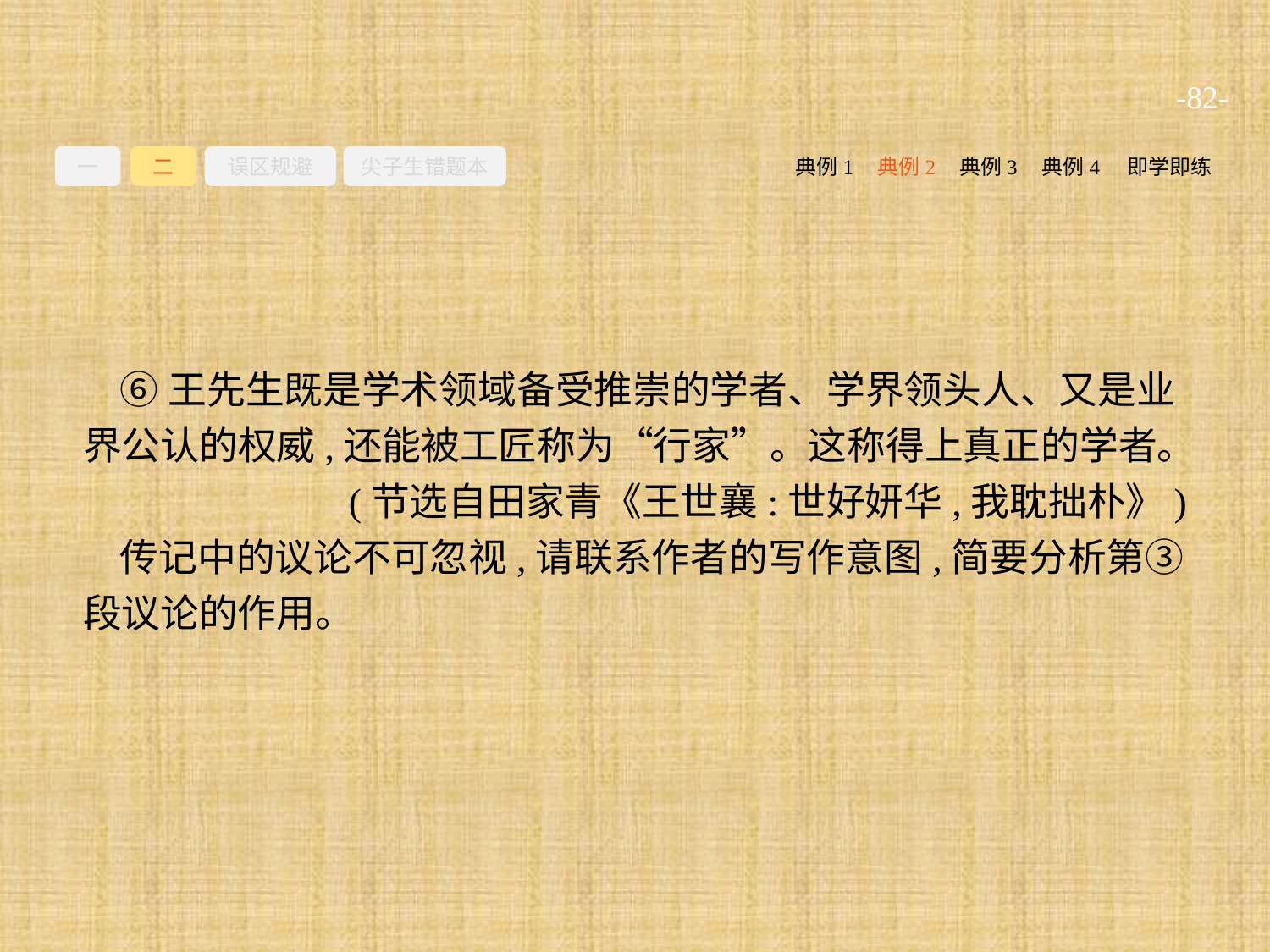

-82-
一
二
误区规避
尖子生错题本
典例2
典例3
典例4
即学即练
典例1
⑥王先生既是学术领域备受推崇的学者、学界领头人、又是业界公认的权威,还能被工匠称为“行家”。这称得上真正的学者。
(节选自田家青《王世襄:世好妍华,我耽拙朴》)
传记中的议论不可忽视,请联系作者的写作意图,简要分析第③段议论的作用。